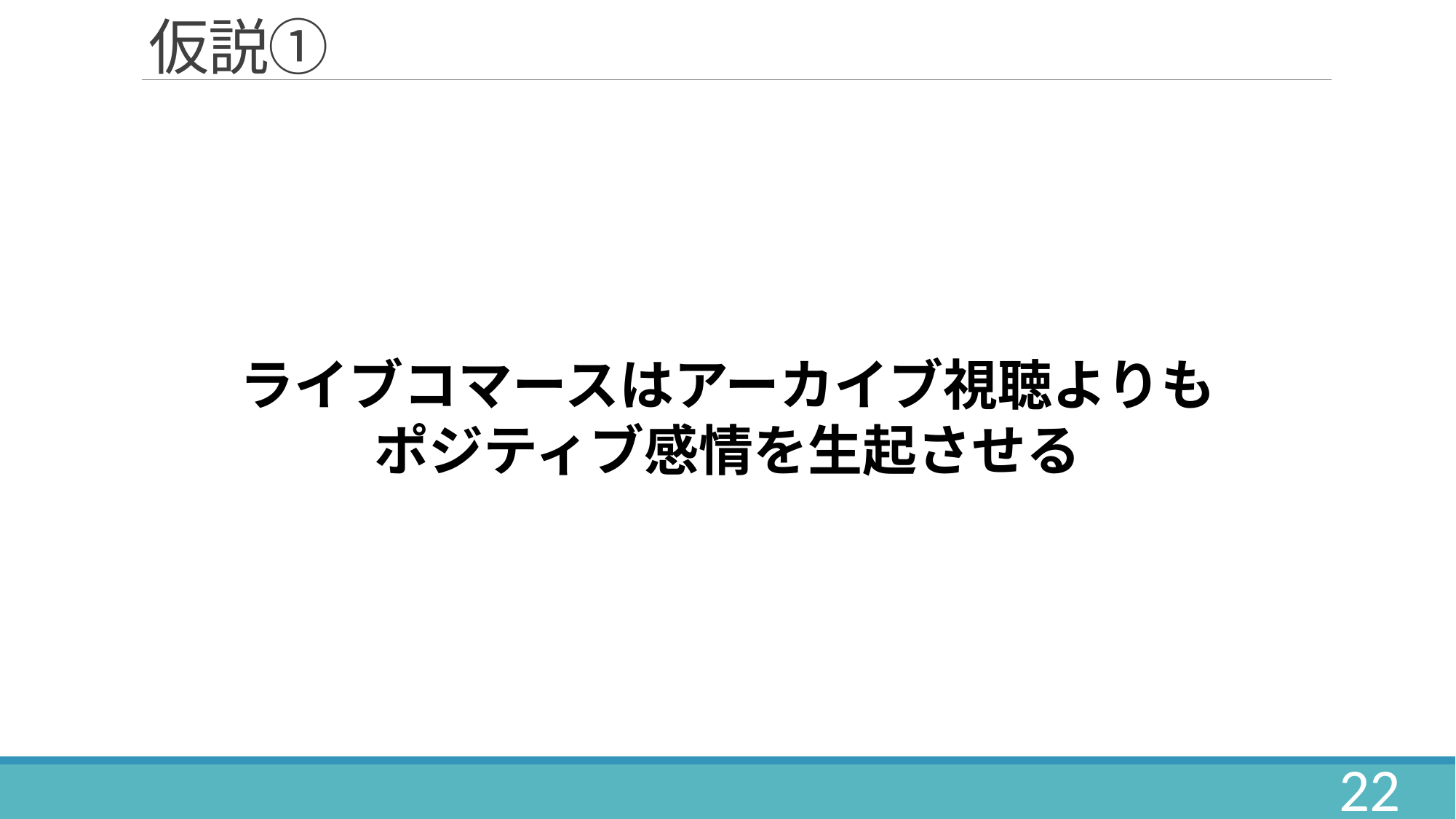

# 仮説①
ライブコマースはアーカイブ視聴よりも
ポジティブ感情を生起させる
22